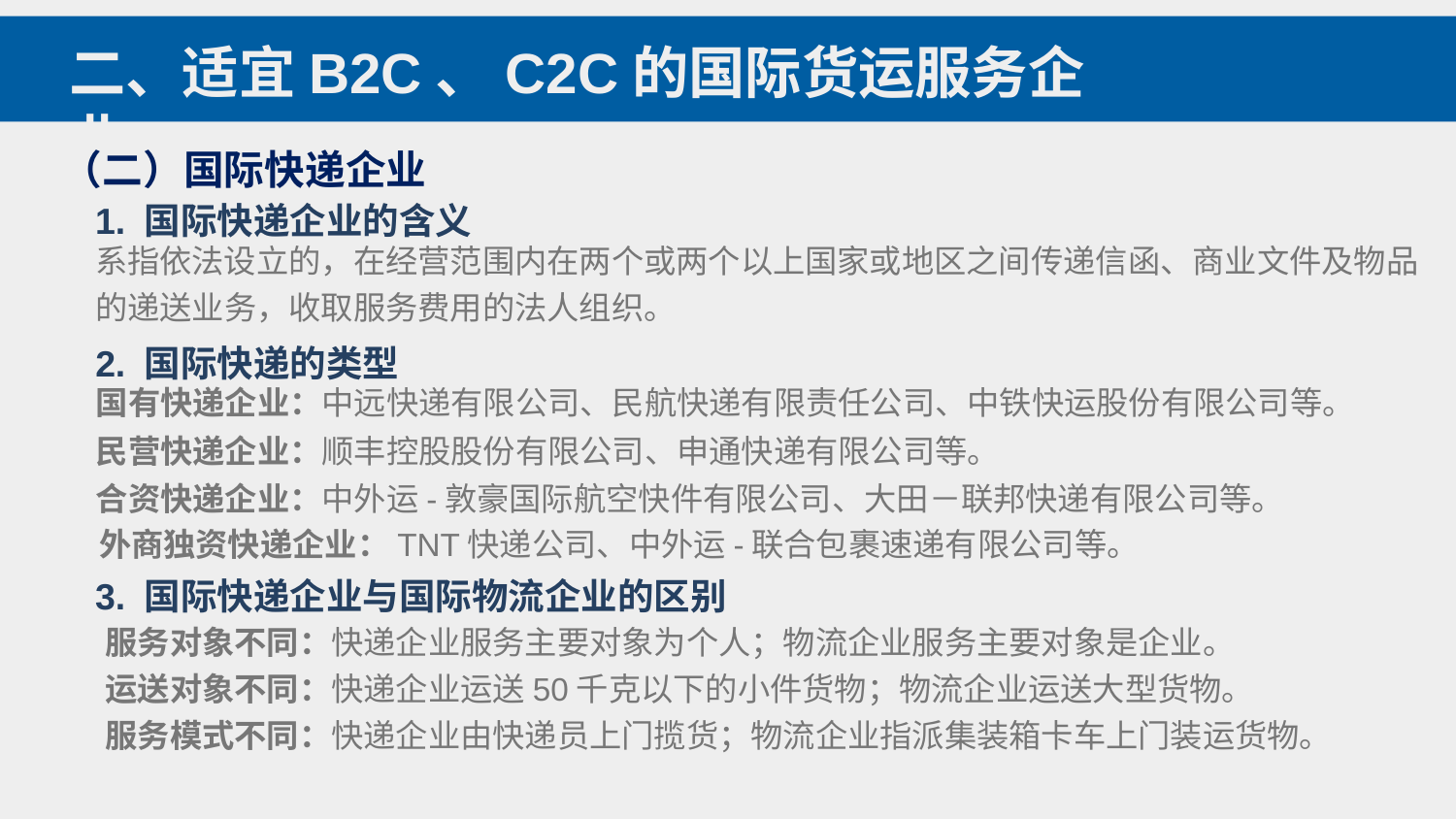

二、适宜B2C、C2C的国际货运服务企业
（二）国际快递企业
1. 国际快递企业的含义
系指依法设立的，在经营范围内在两个或两个以上国家或地区之间传递信函、商业文件及物品的递送业务，收取服务费用的法人组织。
2. 国际快递的类型
国有快递企业：中远快递有限公司、民航快递有限责任公司、中铁快运股份有限公司等。
民营快递企业：顺丰控股股份有限公司、申通快递有限公司等。
合资快递企业：中外运-敦豪国际航空快件有限公司、大田－联邦快递有限公司等。
外商独资快递企业：TNT快递公司、中外运-联合包裹速递有限公司等。
3. 国际快递企业与国际物流企业的区别
服务对象不同：快递企业服务主要对象为个人；物流企业服务主要对象是企业。
运送对象不同：快递企业运送50千克以下的小件货物；物流企业运送大型货物。
服务模式不同：快递企业由快递员上门揽货；物流企业指派集装箱卡车上门装运货物。